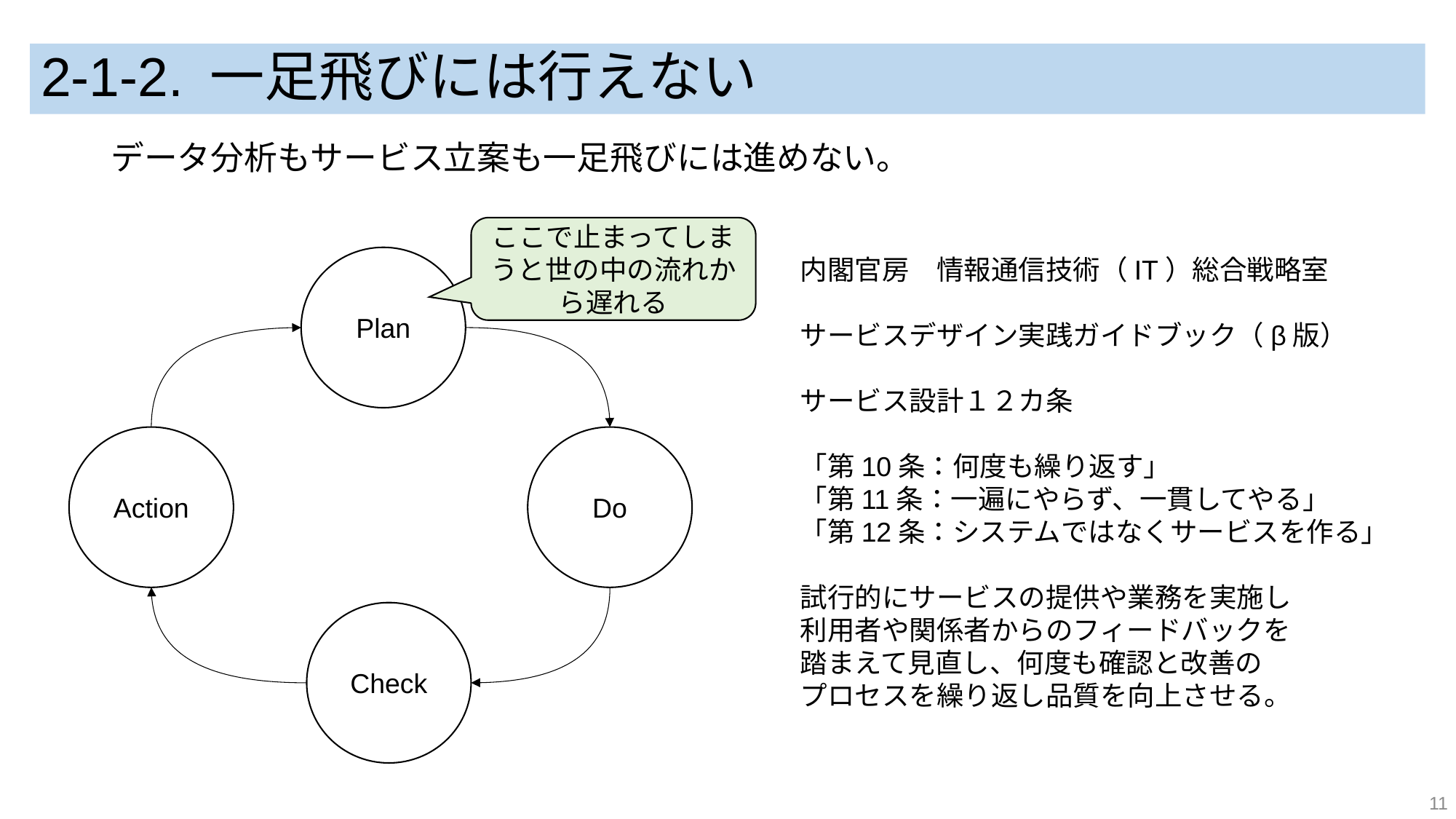

# 2-1-2. 一足飛びには行えない
データ分析もサービス立案も一足飛びには進めない。
ここで止まってしまうと世の中の流れから遅れる
Plan
内閣官房　情報通信技術（IT）総合戦略室
サービスデザイン実践ガイドブック（β版）
サービス設計１２カ条

「第10条：何度も繰り返す」
「第11条：一遍にやらず、一貫してやる」
「第12条：システムではなくサービスを作る」

試行的にサービスの提供や業務を実施し
利用者や関係者からのフィードバックを
踏まえて見直し、何度も確認と改善の
プロセスを繰り返し品質を向上させる。
Action
Do
Check
11